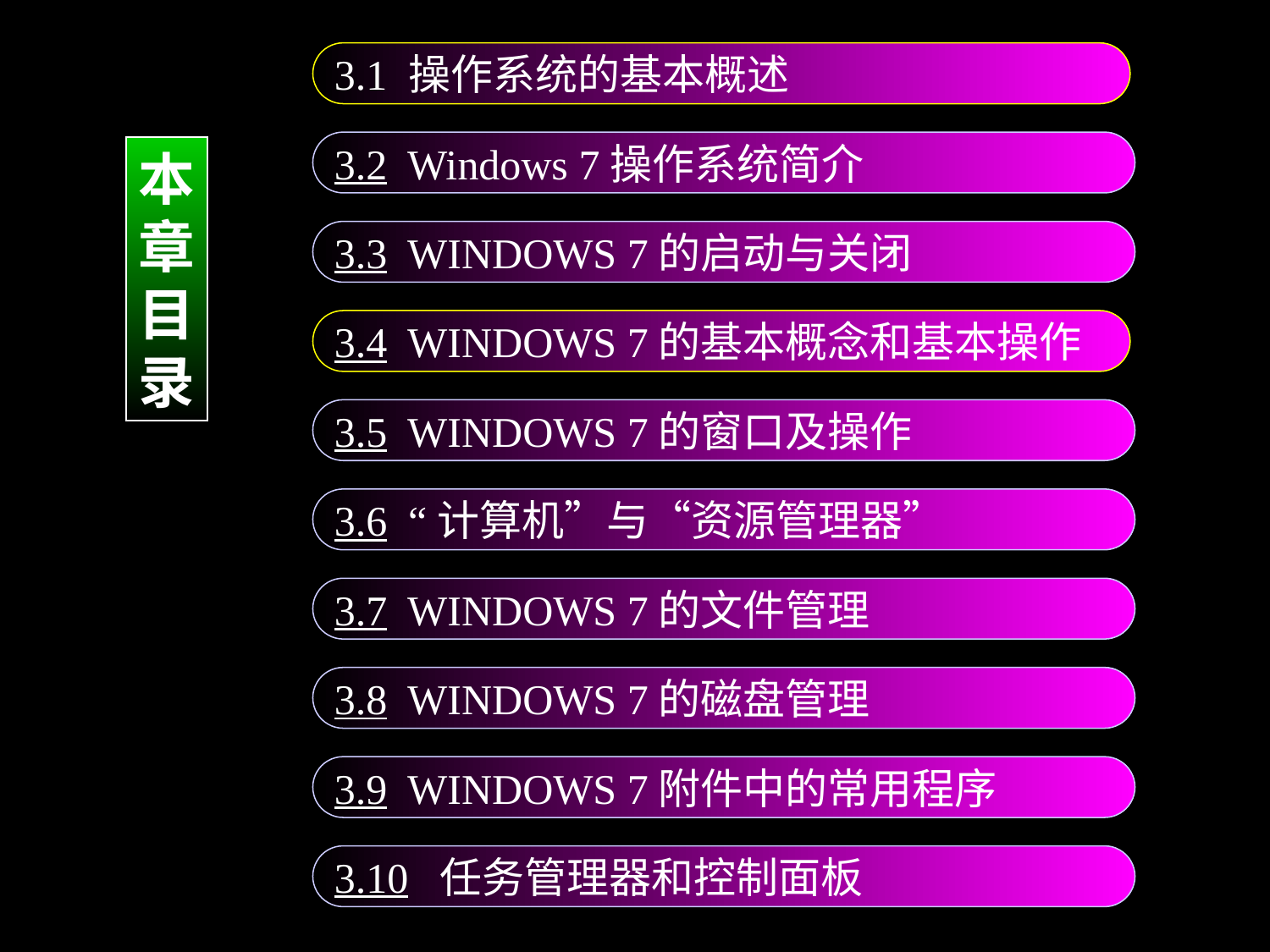

3.1  操作系统的基本概述
3.2  Windows 7操作系统简介
本
章
目
录
3.3  WINDOWS 7的启动与关闭
3.4  WINDOWS 7的基本概念和基本操作
3.5  WINDOWS 7的窗口及操作
3.6  “计算机”与“资源管理器”
3.7  WINDOWS 7的文件管理
3.8  WINDOWS 7的磁盘管理
3.9  WINDOWS 7附件中的常用程序
3.10  任务管理器和控制面板